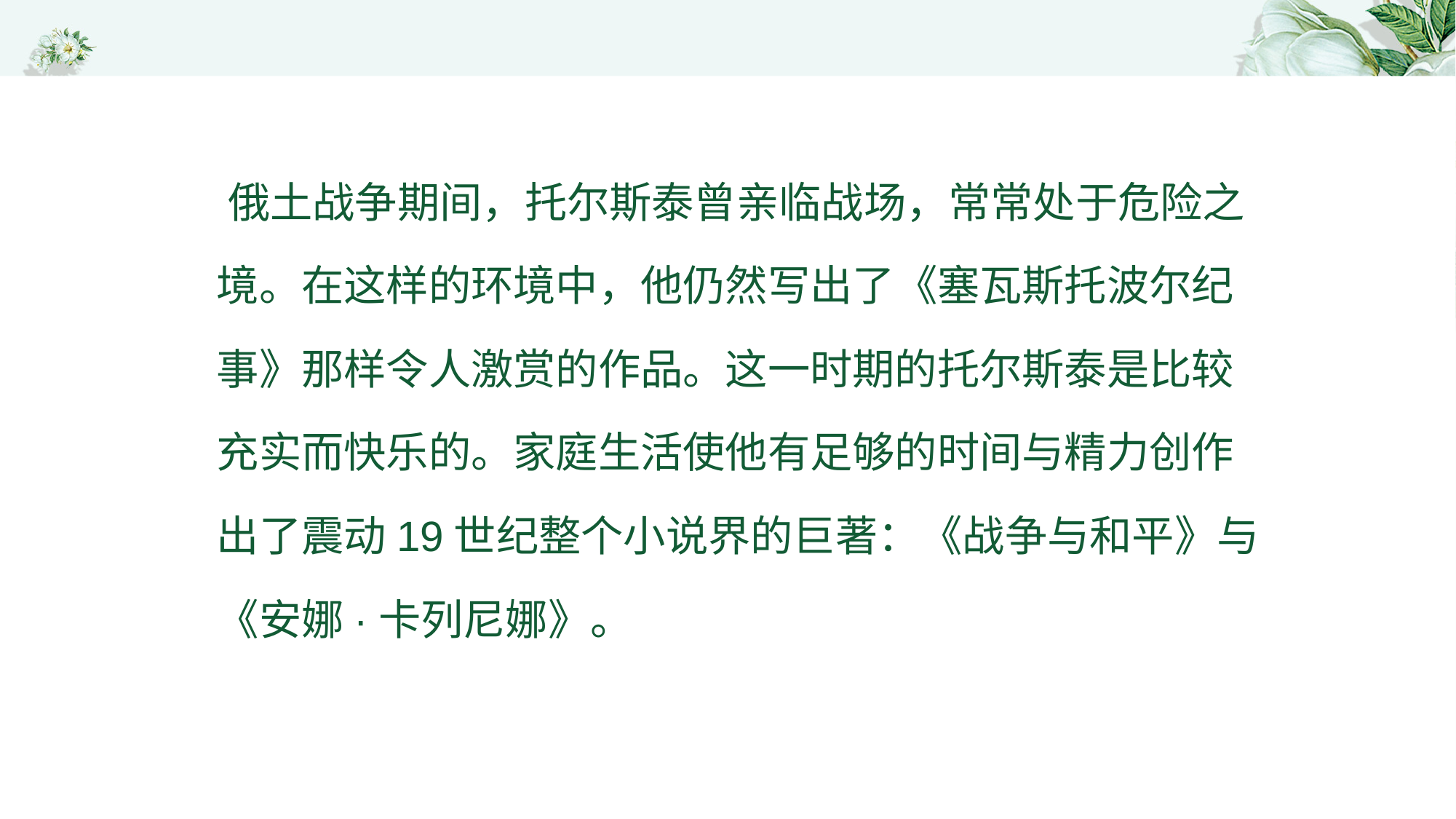

俄土战争期间，托尔斯泰曾亲临战场，常常处于危险之境。在这样的环境中，他仍然写出了《塞瓦斯托波尔纪事》那样令人激赏的作品。这一时期的托尔斯泰是比较充实而快乐的。家庭生活使他有足够的时间与精力创作出了震动19世纪整个小说界的巨著：《战争与和平》与《安娜·卡列尼娜》。